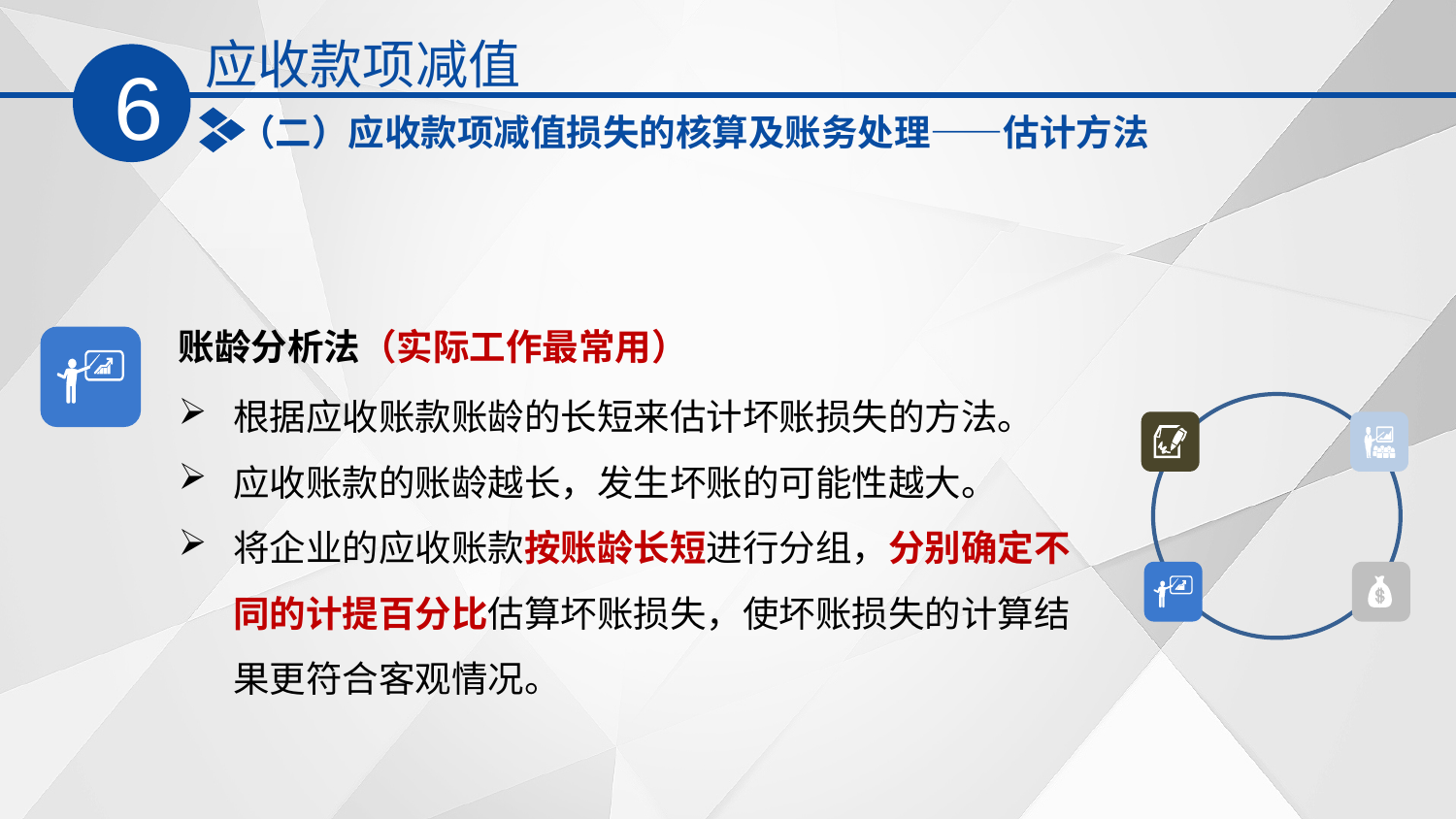

应收款项减值
6

（二）应收款项减值损失的核算及账务处理——估计方法

账龄分析法（实际工作最常用）

根据应收账款账龄的长短来估计坏账损失的方法。
应收账款的账龄越长，发生坏账的可能性越大。
将企业的应收账款按账龄长短进行分组，分别确定不同的计提百分比估算坏账损失，使坏账损失的计算结果更符合客观情况。